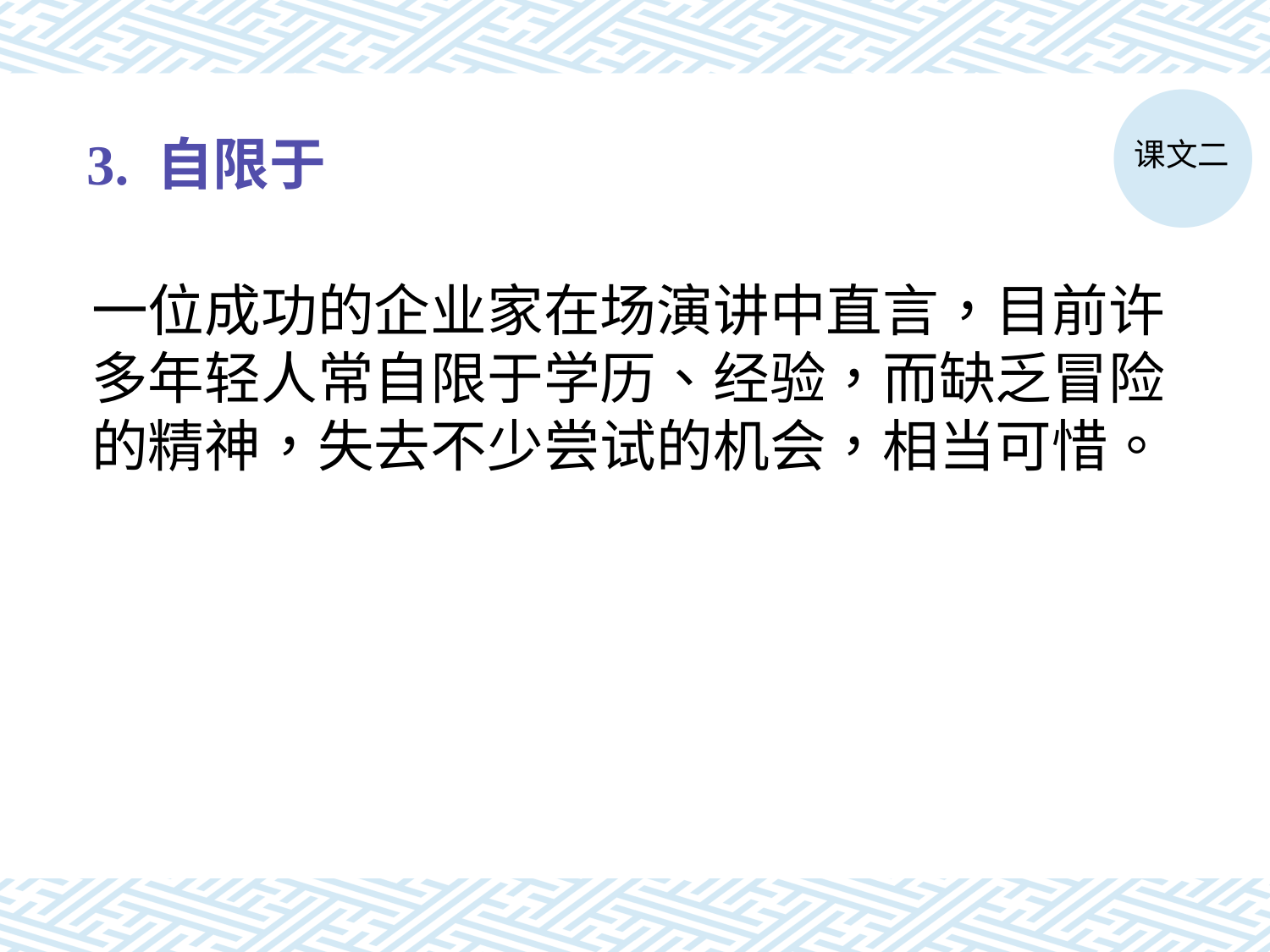

课文二
# 3. 自限于
一位成功的企业家在场演讲中直言，目前许多年轻人常自限于学历、经验，而缺乏冒险的精神，失去不少尝试的机会，相当可惜。